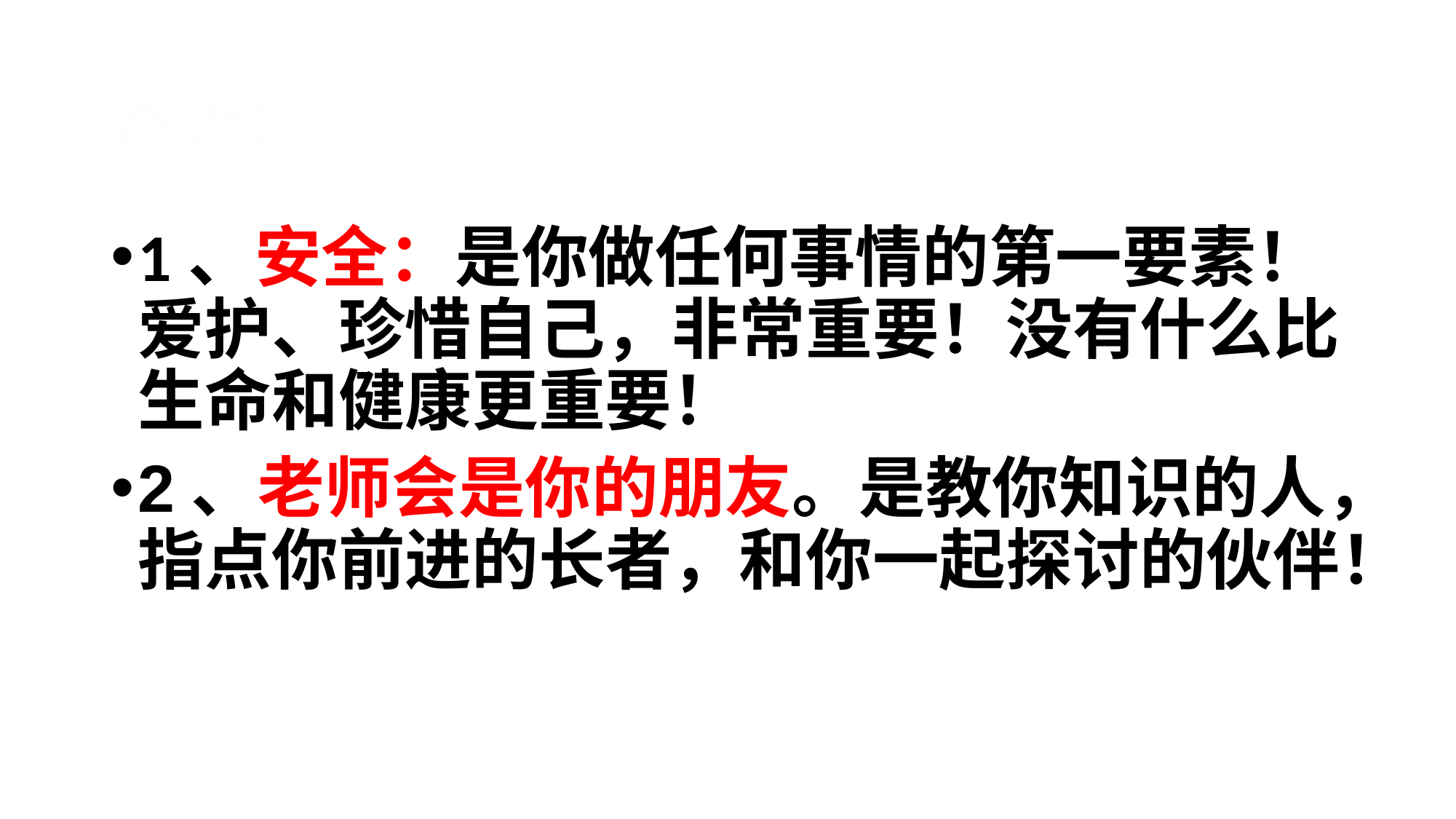

# 寄语：
1、安全：是你做任何事情的第一要素！爱护、珍惜自己，非常重要！没有什么比生命和健康更重要！
2、老师会是你的朋友。是教你知识的人，指点你前进的长者，和你一起探讨的伙伴！